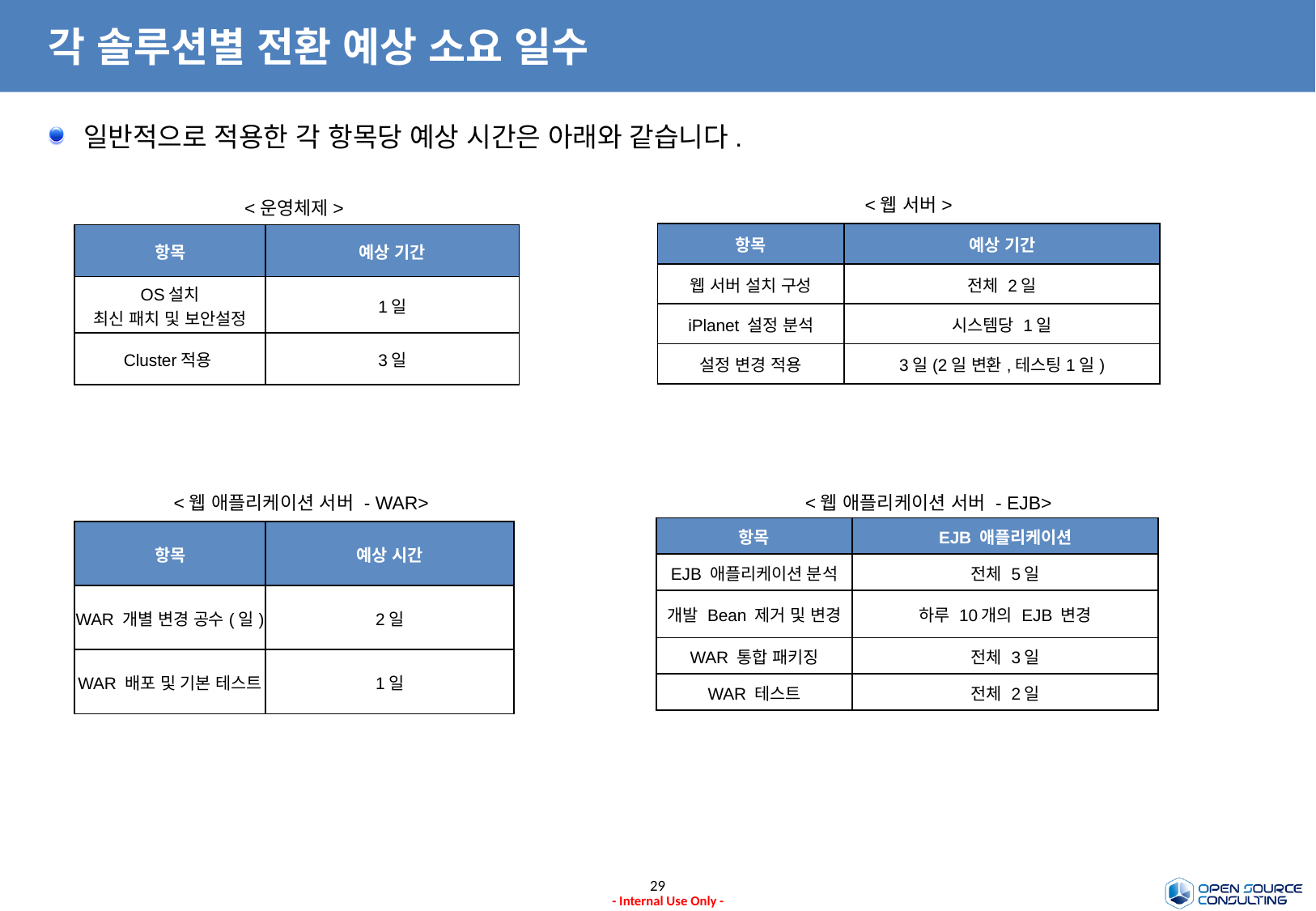

# 각 솔루션별 전환 예상 소요 일수
일반적으로 적용한 각 항목당 예상 시간은 아래와 같습니다.
<웹 서버>
<운영체제>
| 항목 | 예상 기간 |
| --- | --- |
| 웹 서버 설치 구성 | 전체 2일 |
| iPlanet 설정 분석 | 시스템당 1일 |
| 설정 변경 적용 | 3일(2일 변환,테스팅1일) |
| 항목 | 예상 기간 |
| --- | --- |
| OS설치 최신 패치 및 보안설정 | 1일 |
| Cluster적용 | 3일 |
<웹 애플리케이션 서버 - WAR>
<웹 애플리케이션 서버 - EJB>
| 항목 | EJB 애플리케이션 |
| --- | --- |
| EJB 애플리케이션 분석 | 전체 5일 |
| 개발 Bean 제거 및 변경 | 하루 10개의 EJB 변경 |
| WAR 통합 패키징 | 전체 3일 |
| WAR 테스트 | 전체 2일 |
| 항목 | 예상 시간 |
| --- | --- |
| WAR 개별 변경 공수(일) | 2일 |
| WAR 배포 및 기본 테스트 | 1일 |